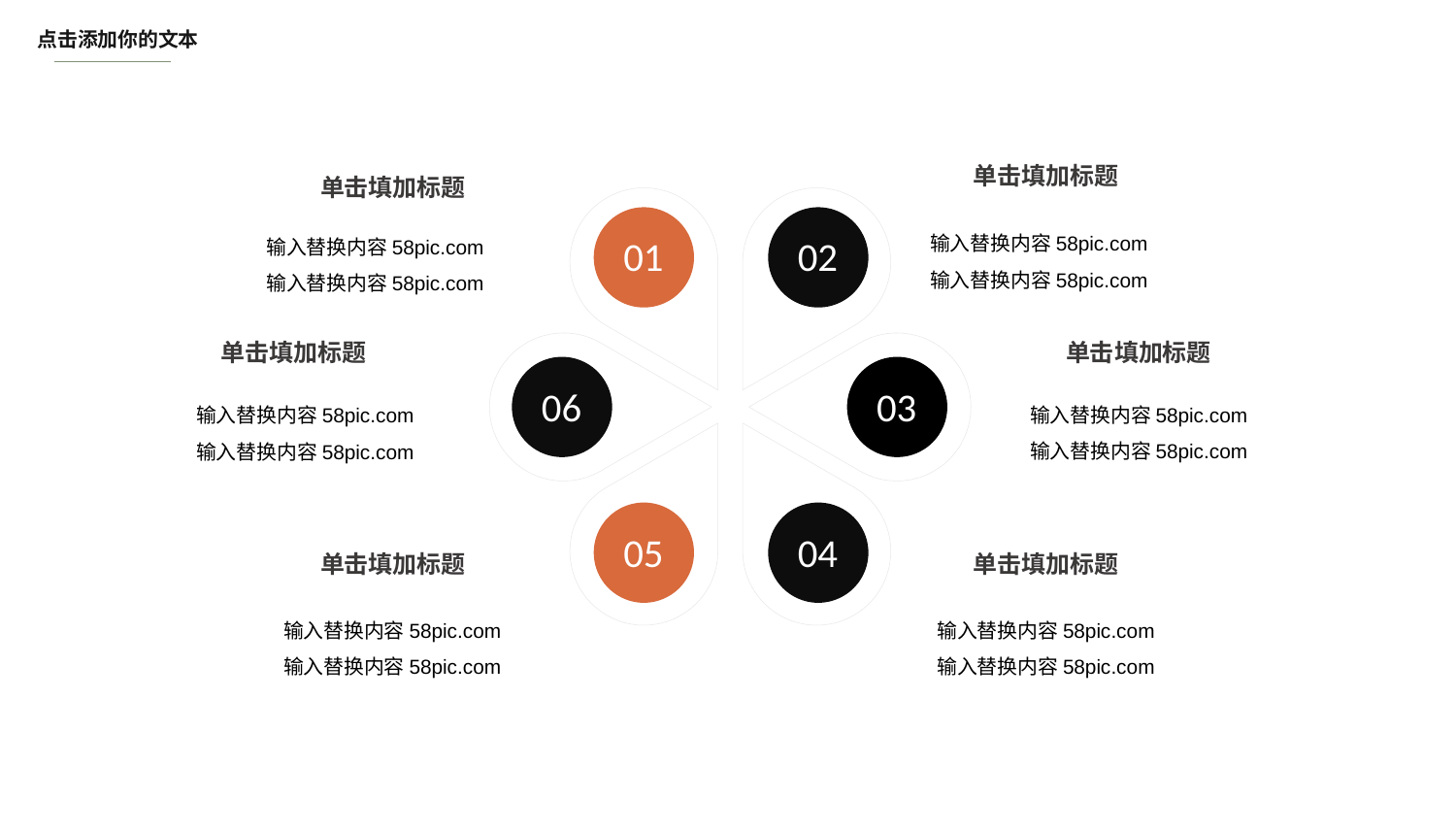

点击添加你的文本
单击填加标题
单击填加标题

01
02

06
03

05
04
输入替换内容58pic.com
输入替换内容58pic.com
输入替换内容58pic.com
输入替换内容58pic.com
单击填加标题
单击填加标题
输入替换内容58pic.com
输入替换内容58pic.com
输入替换内容58pic.com
输入替换内容58pic.com
单击填加标题
单击填加标题
输入替换内容58pic.com
输入替换内容58pic.com
输入替换内容58pic.com
输入替换内容58pic.com